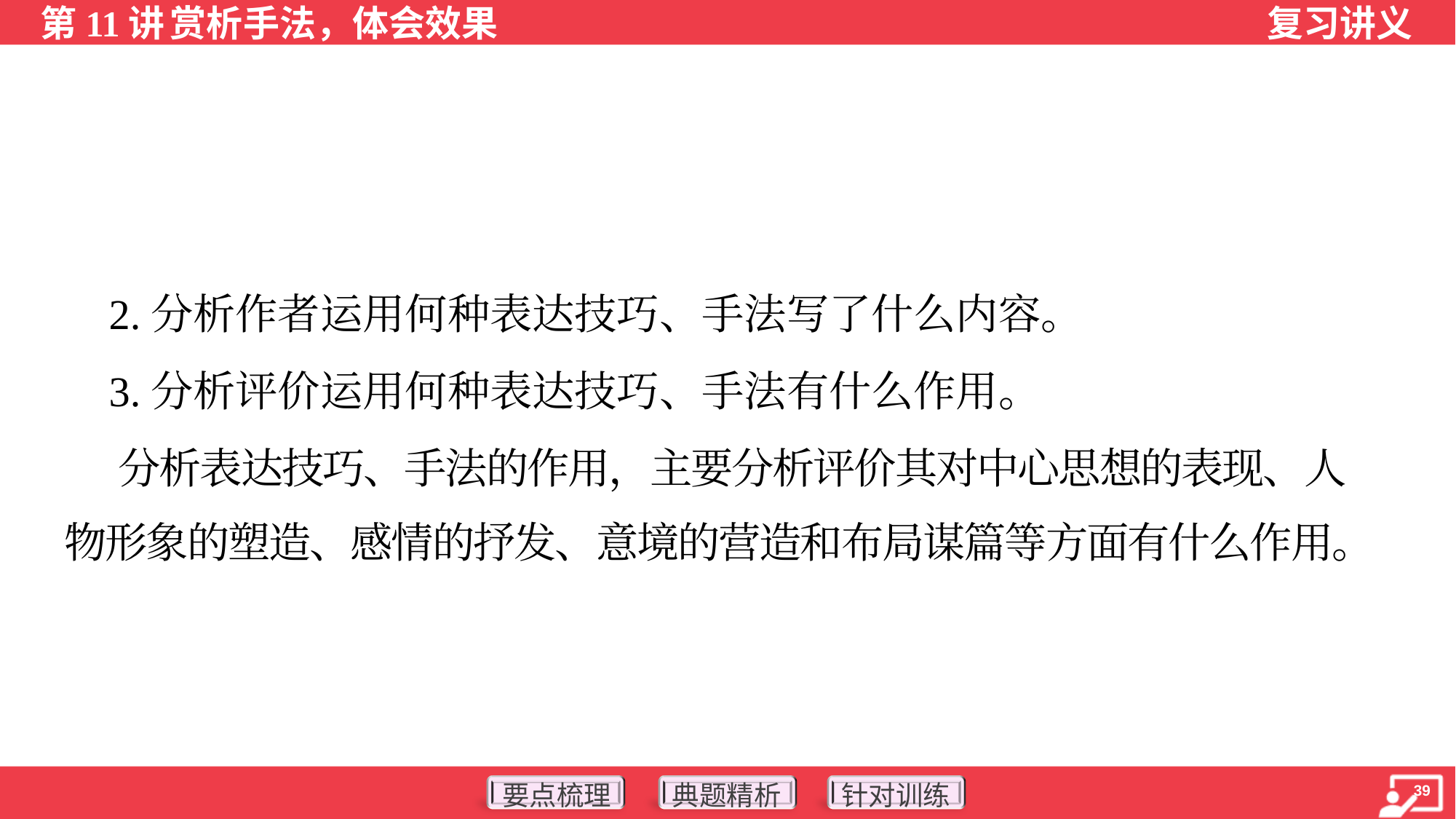

2.分析作者运用何种表达技巧、手法写了什么内容。
    3.分析评价运用何种表达技巧、手法有什么作用。
    分析表达技巧、手法的作用，主要分析评价其对中心思想的表现、人
物形象的塑造、感情的抒发、意境的营造和布局谋篇等方面有什么作用。